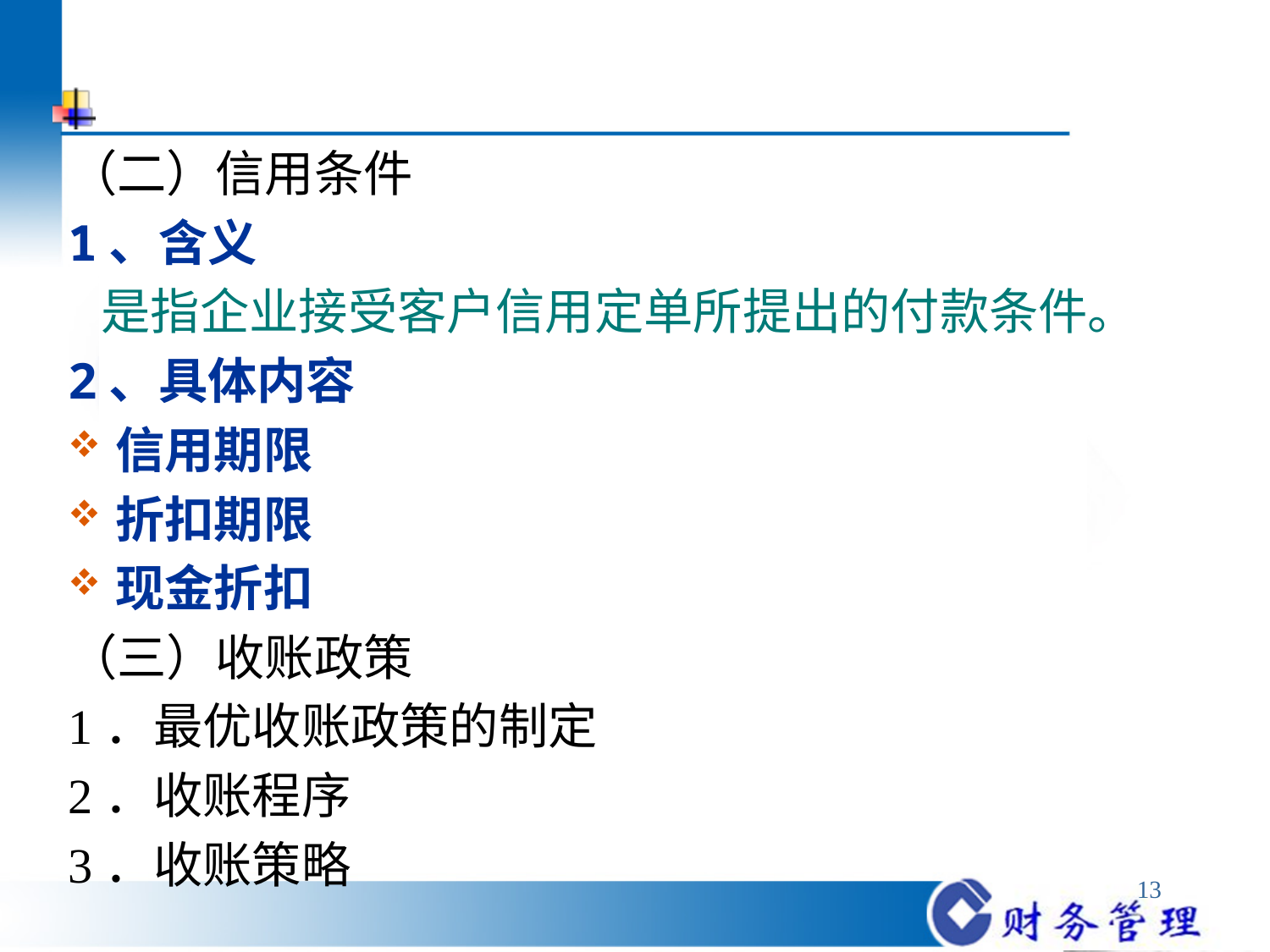

（二）信用条件
1、含义
  是指企业接受客户信用定单所提出的付款条件。
2、具体内容
信用期限
折扣期限
现金折扣
（三）收账政策
1．最优收账政策的制定
2．收账程序
3．收账策略

13